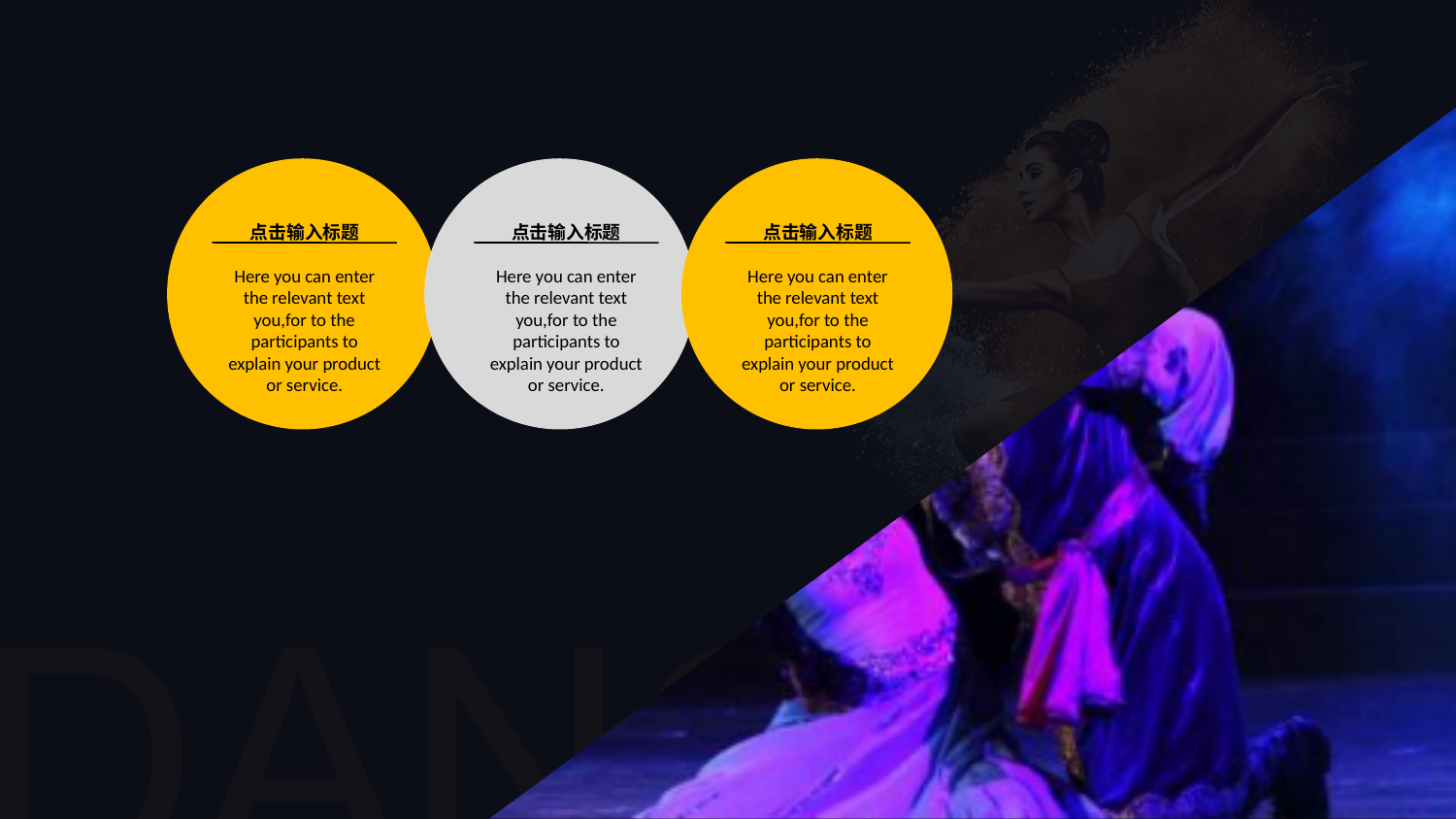

点击输入标题
点击输入标题
点击输入标题

Here you can enter the relevant text you,for to the participants to explain your product or service.
Here you can enter the relevant text you,for to the participants to explain your product or service.
Here you can enter the relevant text you,for to the participants to explain your product or service.